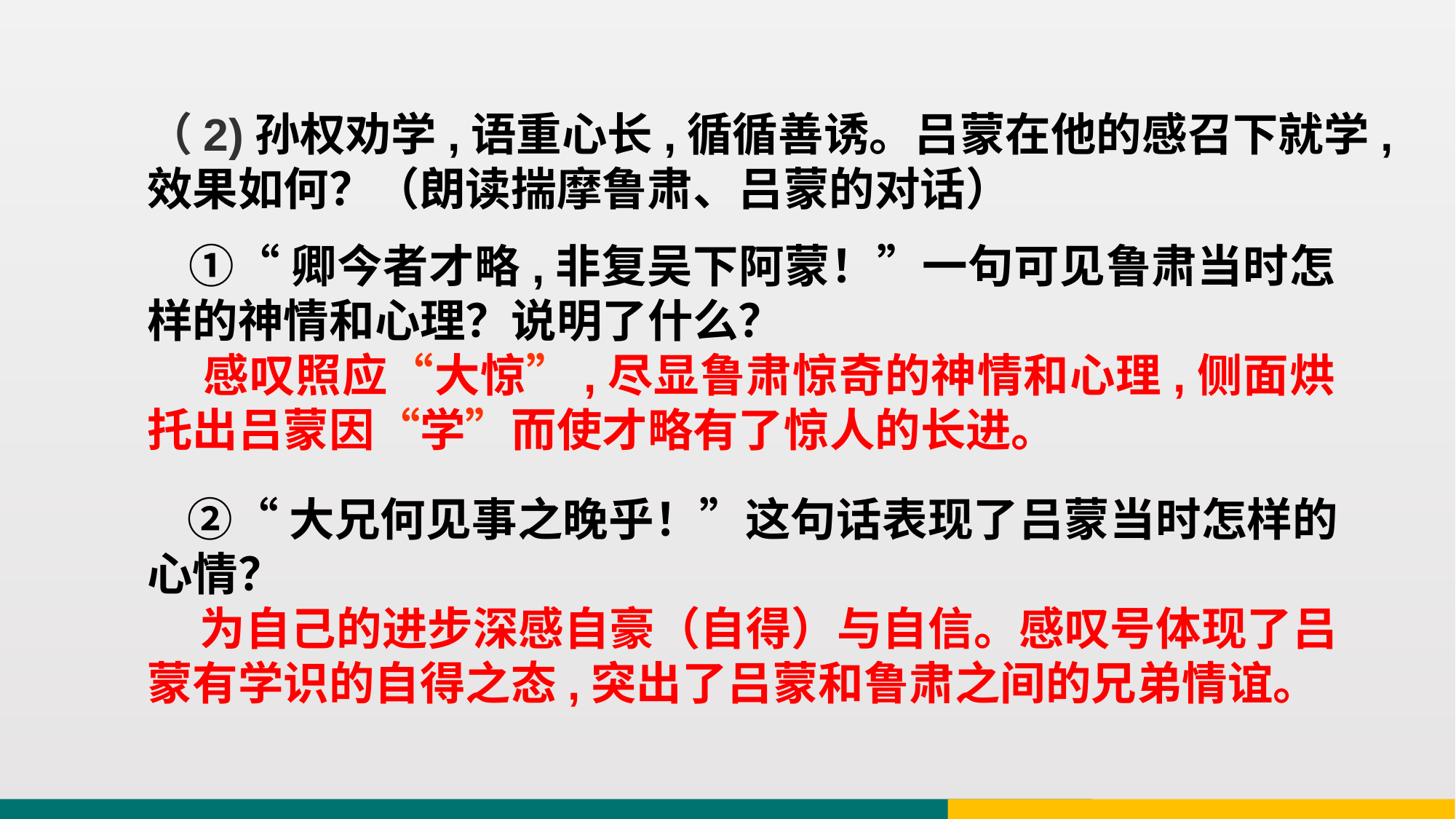

（2)孙权劝学,语重心长,循循善诱。吕蒙在他的感召下就学,效果如何？（朗读揣摩鲁肃、吕蒙的对话）
    ①“卿今者才略,非复吴下阿蒙！”一句可见鲁肃当时怎样的神情和心理？说明了什么？
    感叹照应“大惊”,尽显鲁肃惊奇的神情和心理,侧面烘托出吕蒙因“学”而使才略有了惊人的长进。
    ②“大兄何见事之晚乎！”这句话表现了吕蒙当时怎样的心情？
    为自己的进步深感自豪（自得）与自信。感叹号体现了吕蒙有学识的自得之态,突出了吕蒙和鲁肃之间的兄弟情谊。